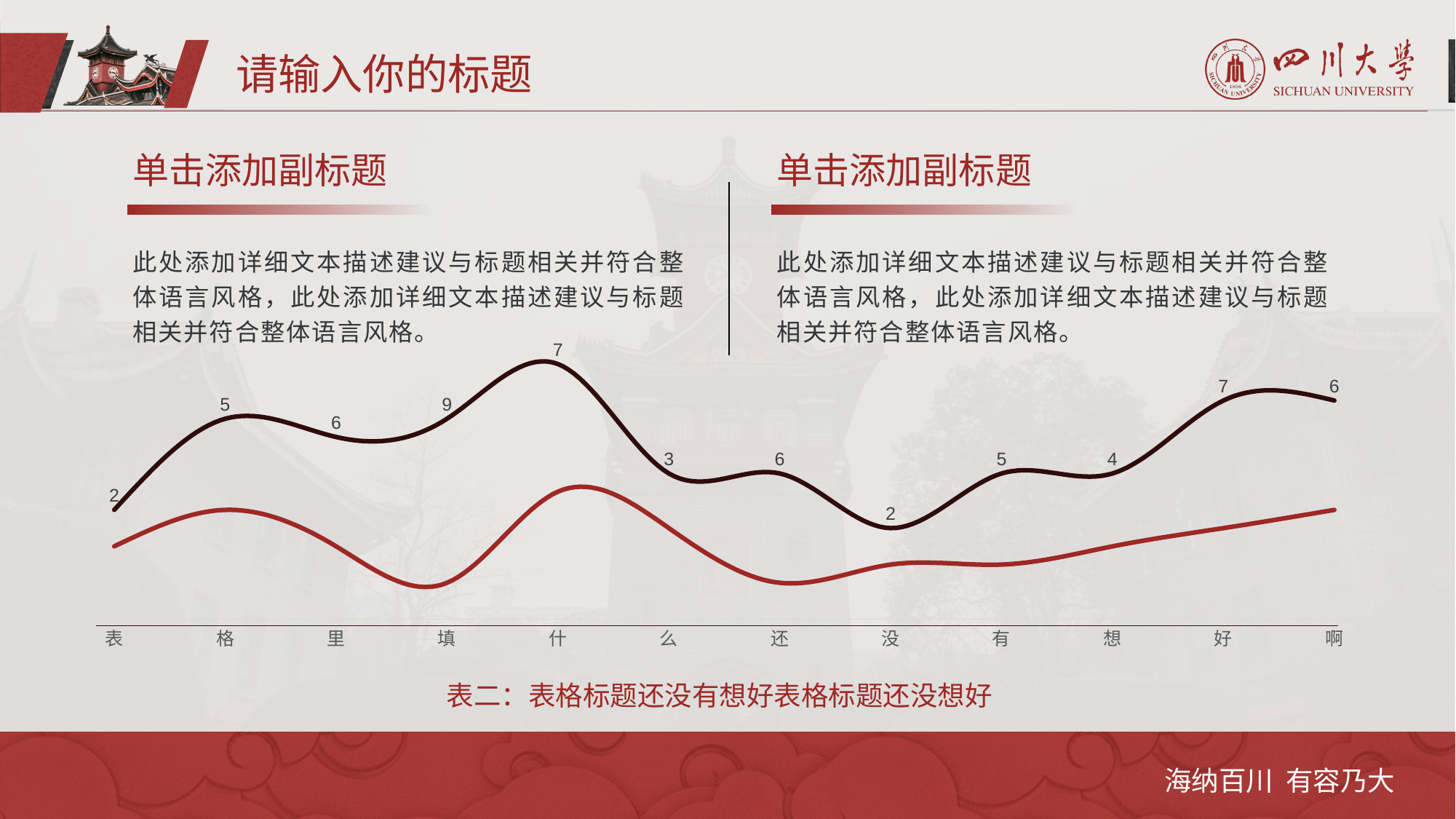

请输入你的标题
单击添加副标题

此处添加详细文本描述建议与标题相关并符合整体语言风格，此处添加详细文本描述建议与标题相关并符合整体语言风格。
单击添加副标题

此处添加详细文本描述建议与标题相关并符合整体语言风格，此处添加详细文本描述建议与标题相关并符合整体语言风格。

### Chart

| Category | 系列 1 | 系列2 |
|---|---|---|
| 表 | 4.0 | 2.0 |
| 格 | 6.0 | 5.0 |
| 里 | 4.0 | 6.0 |
| 填 | 2.0 | 9.0 |
| 什 | 7.0 | 7.0 |
| 么 | 5.0 | 3.0 |
| 还 | 2.0 | 6.0 |
| 没 | 3.0 | 2.0 |
| 有 | 3.0 | 5.0 |
| 想 | 4.0 | 4.0 |
| 好 | 5.0 | 7.0 |
| 啊 | 6.0 | 6.0 |
表二：表格标题还没有想好表格标题还没想好

海纳百川  有容乃大